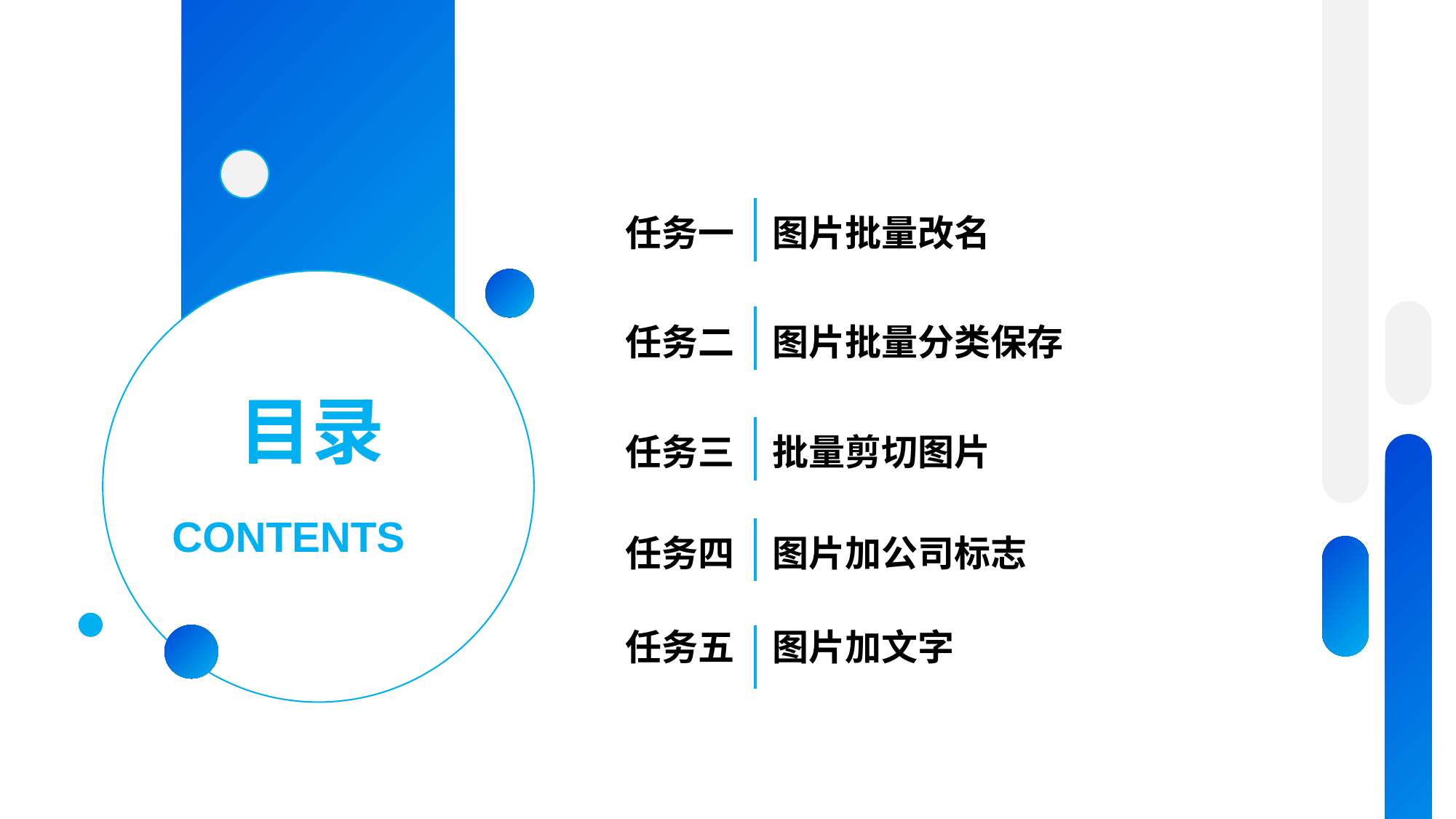

任务一
图片批量改名
任务二
图片批量分类保存
任务三
批量剪切图片
任务四
图片加公司标志
任务五
图片加文字